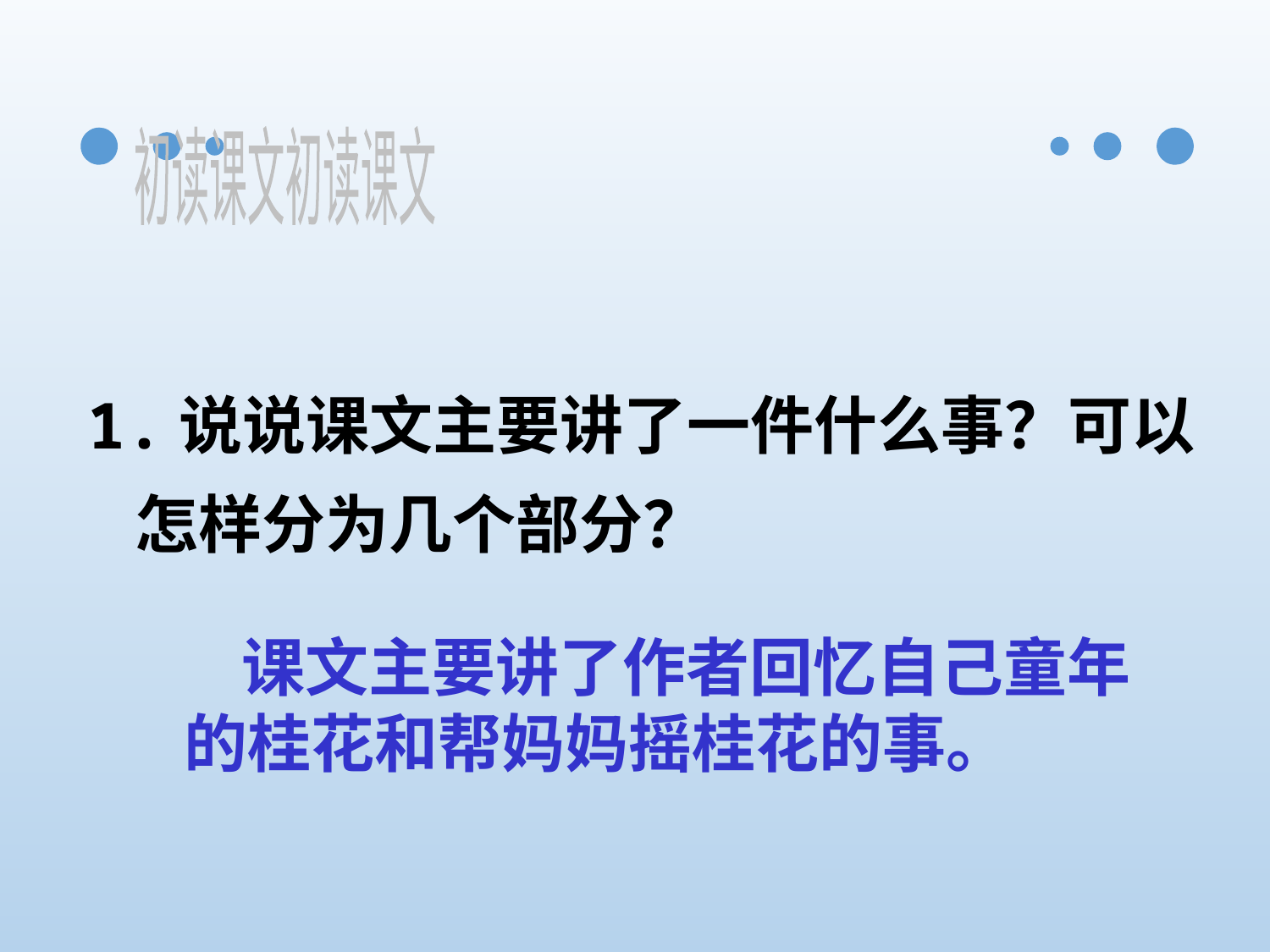

初读课文初读课文
1.说说课文主要讲了一件什么事？可以怎样分为几个部分？
   课文主要讲了作者回忆自己童年的桂花和帮妈妈摇桂花的事。